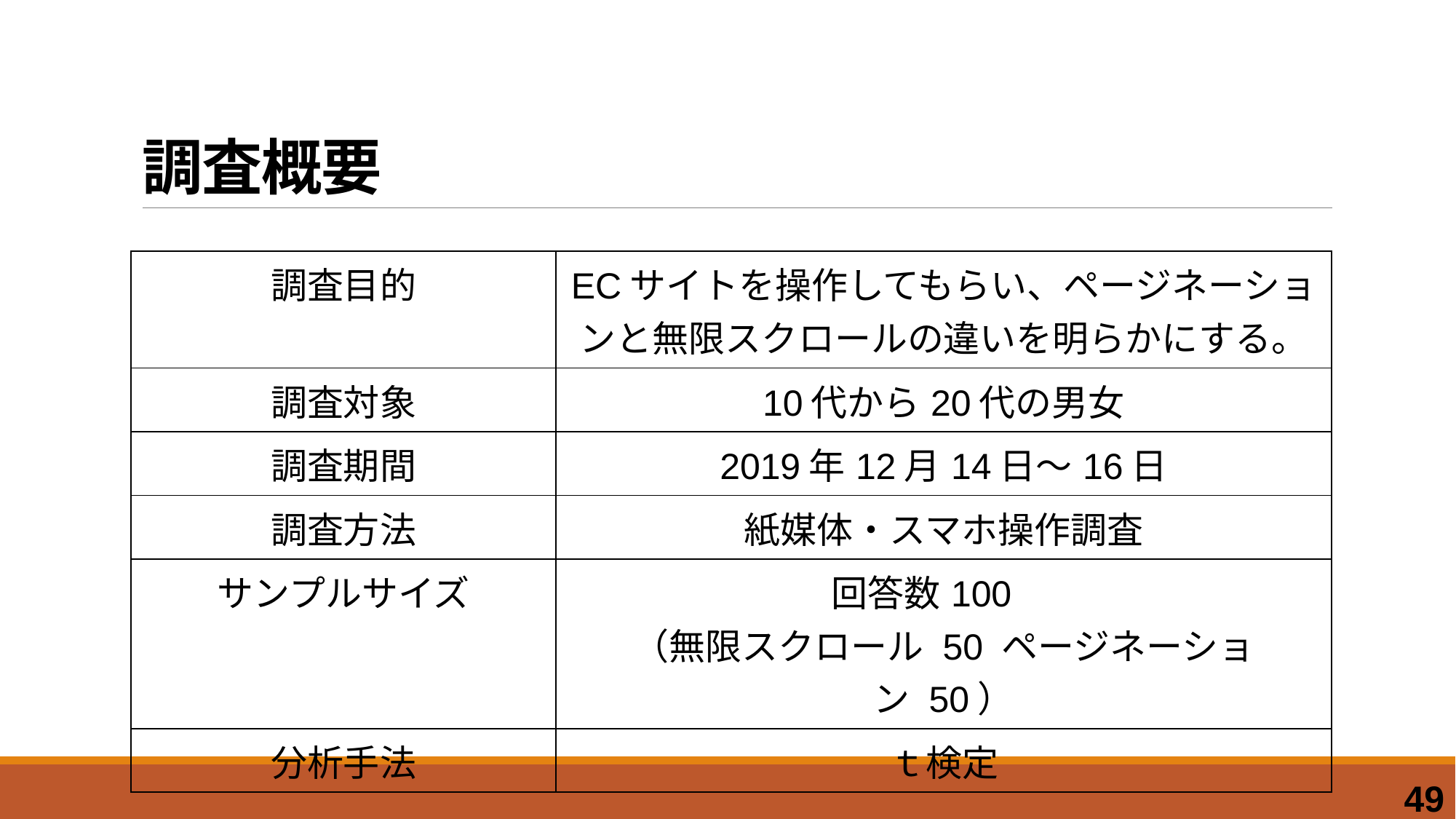

# 調査概要
| 調査目的 | ECサイトを操作してもらい、ページネーションと無限スクロールの違いを明らかにする。 |
| --- | --- |
| 調査対象 | 10代から20代の男女 |
| 調査期間 | 2019年12月14日～16日 |
| 調査方法 | 紙媒体・スマホ操作調査 |
| サンプルサイズ | 回答数100　 （無限スクロール 50 ページネーション 50） |
| 分析手法 | ｔ検定 |

49